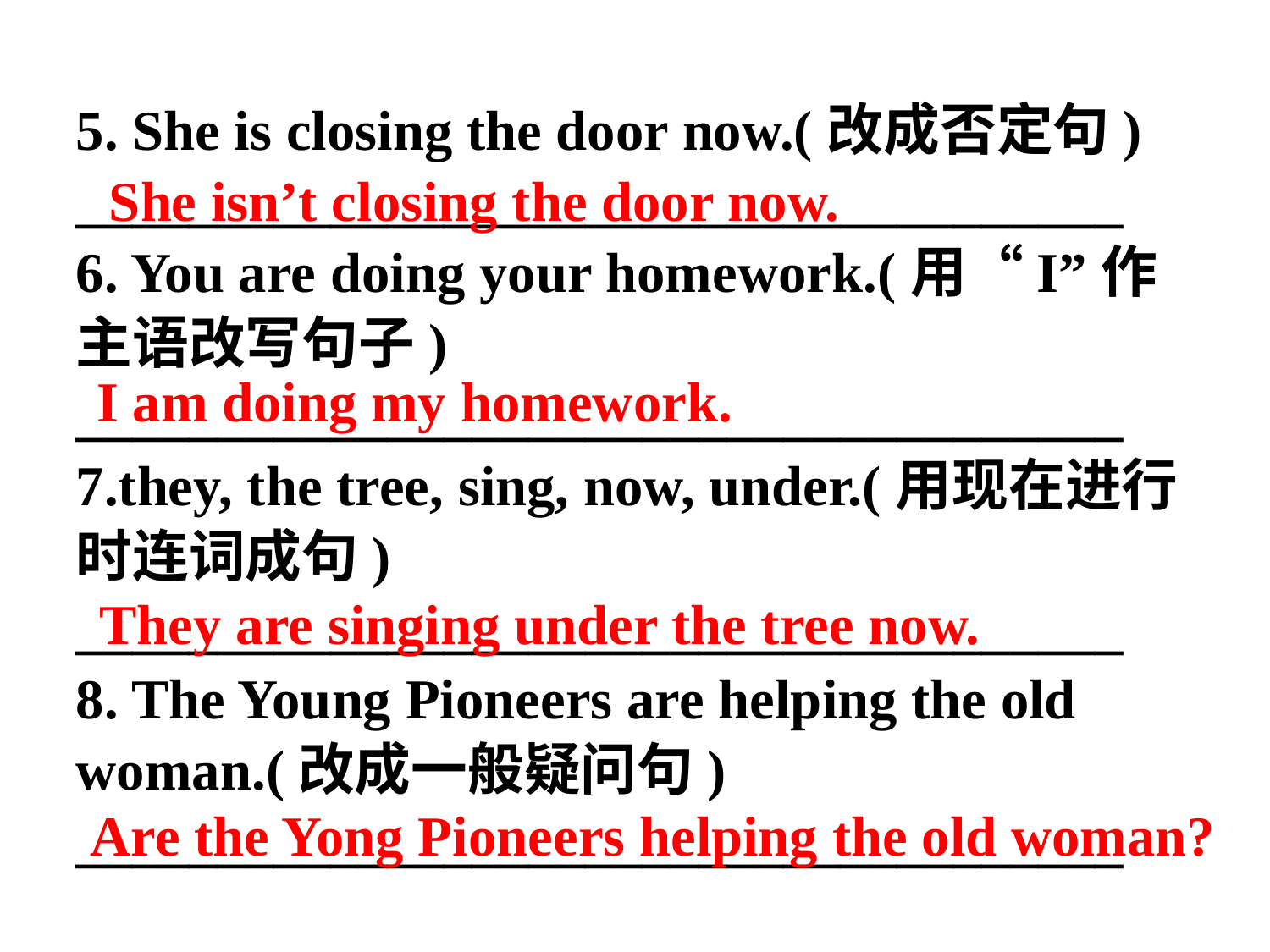

5. She is closing the door now.(改成否定句)
_____________________________________
6. You are doing your homework.(用“I”作主语改写句子)
_____________________________________
7.they, the tree, sing, now, under.(用现在进行时连词成句)
_____________________________________
8. The Young Pioneers are helping the old woman.(改成一般疑问句)
_____________________________________
She isn’t closing the door now.
I am doing my homework.
They are singing under the tree now.
Are the Yong Pioneers helping the old woman?